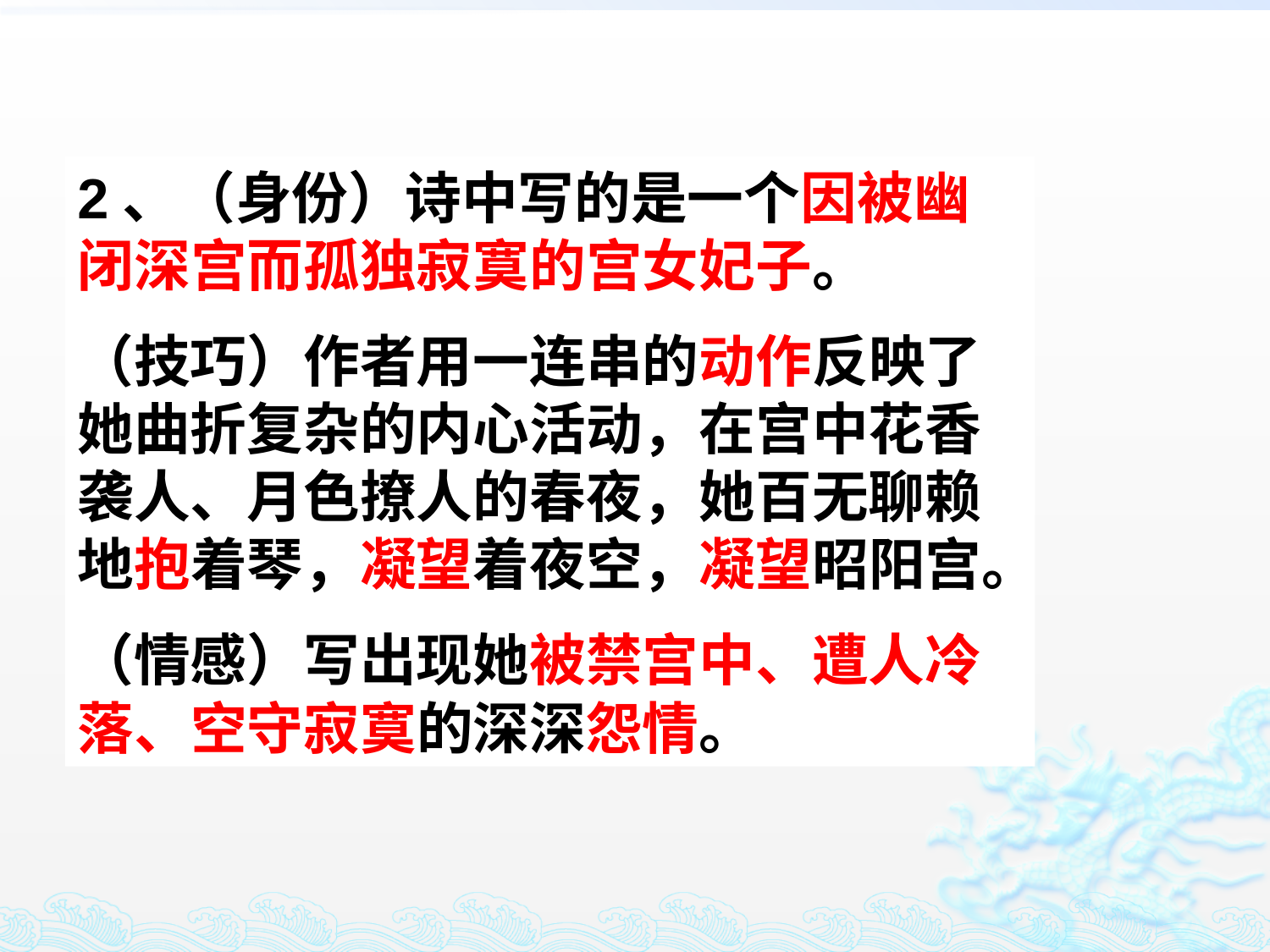

2、（身份）诗中写的是一个因被幽闭深宫而孤独寂寞的宫女妃子。
（技巧）作者用一连串的动作反映了她曲折复杂的内心活动，在宫中花香袭人、月色撩人的春夜，她百无聊赖地抱着琴，凝望着夜空，凝望昭阳宫。
（情感）写出现她被禁宫中、遭人冷落、空守寂寞的深深怨情。